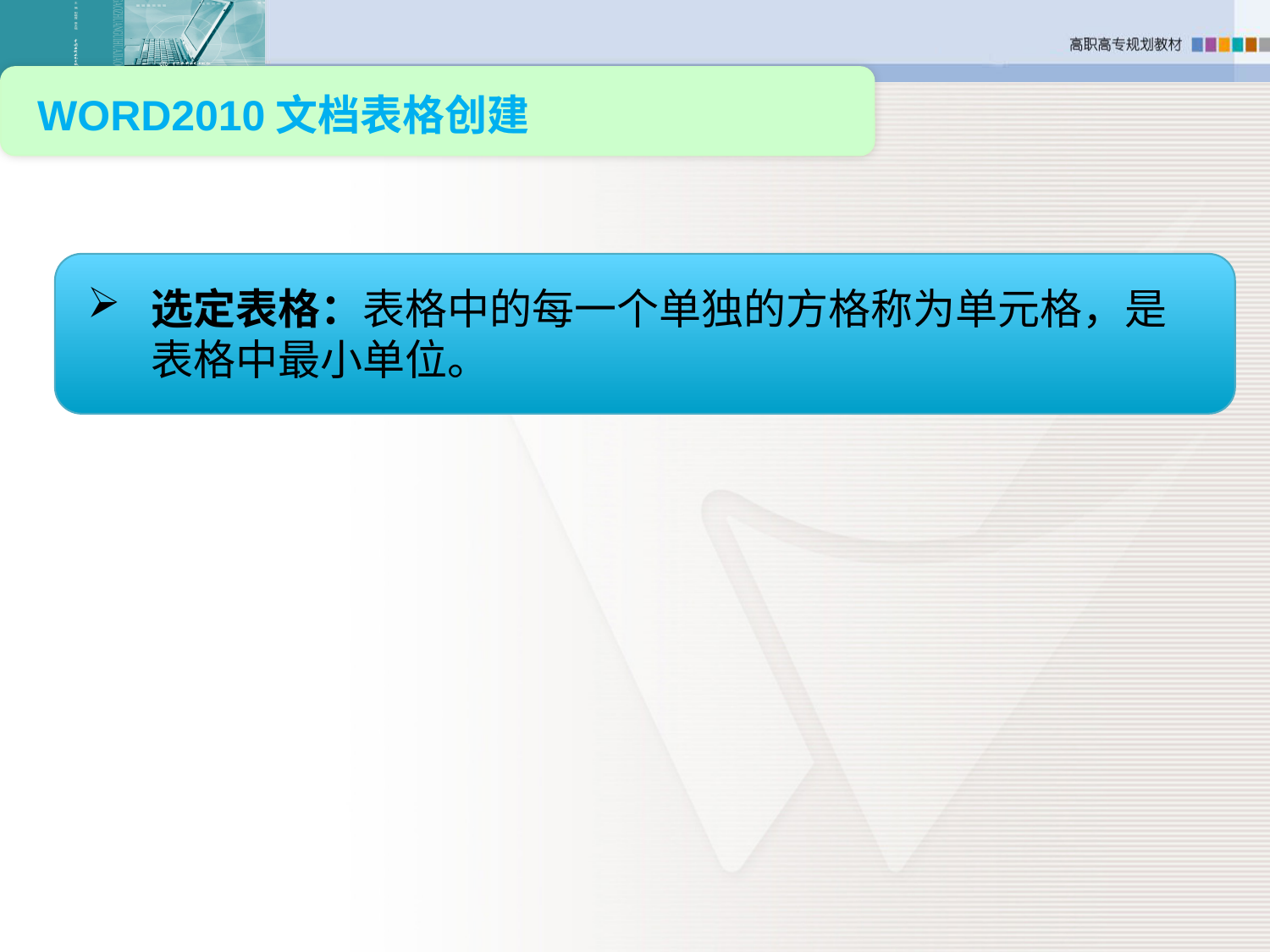

word2010文档表格创建

选定表格：表格中的每一个单独的方格称为单元格，是表格中最小单位。